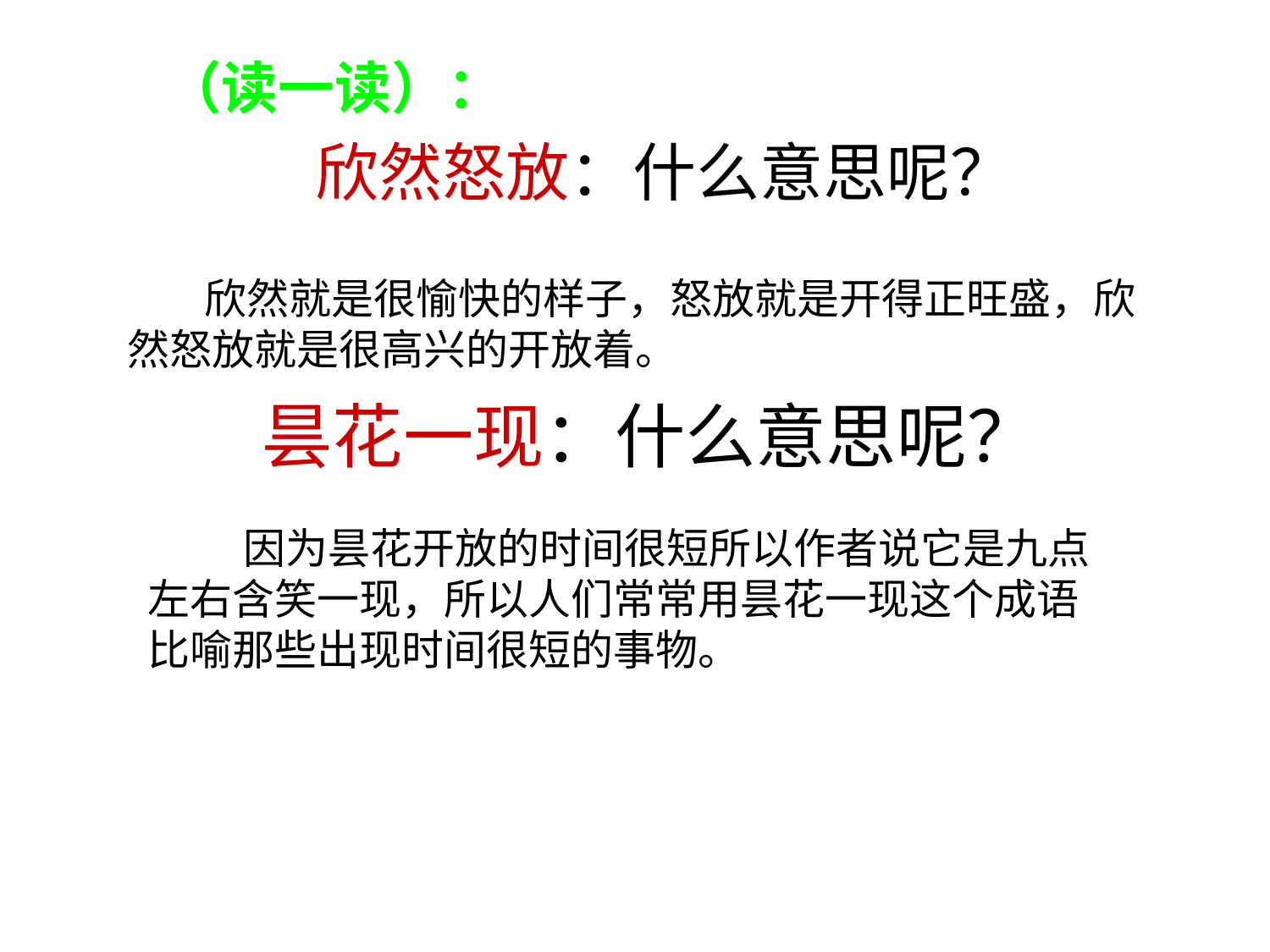

（读一读）：
欣然怒放：什么意思呢？
       欣然就是很愉快的样子，怒放就是开得正旺盛，欣然怒放就是很高兴的开放着。
昙花一现：什么意思呢？
         因为昙花开放的时间很短所以作者说它是九点左右含笑一现，所以人们常常用昙花一现这个成语比喻那些出现时间很短的事物。